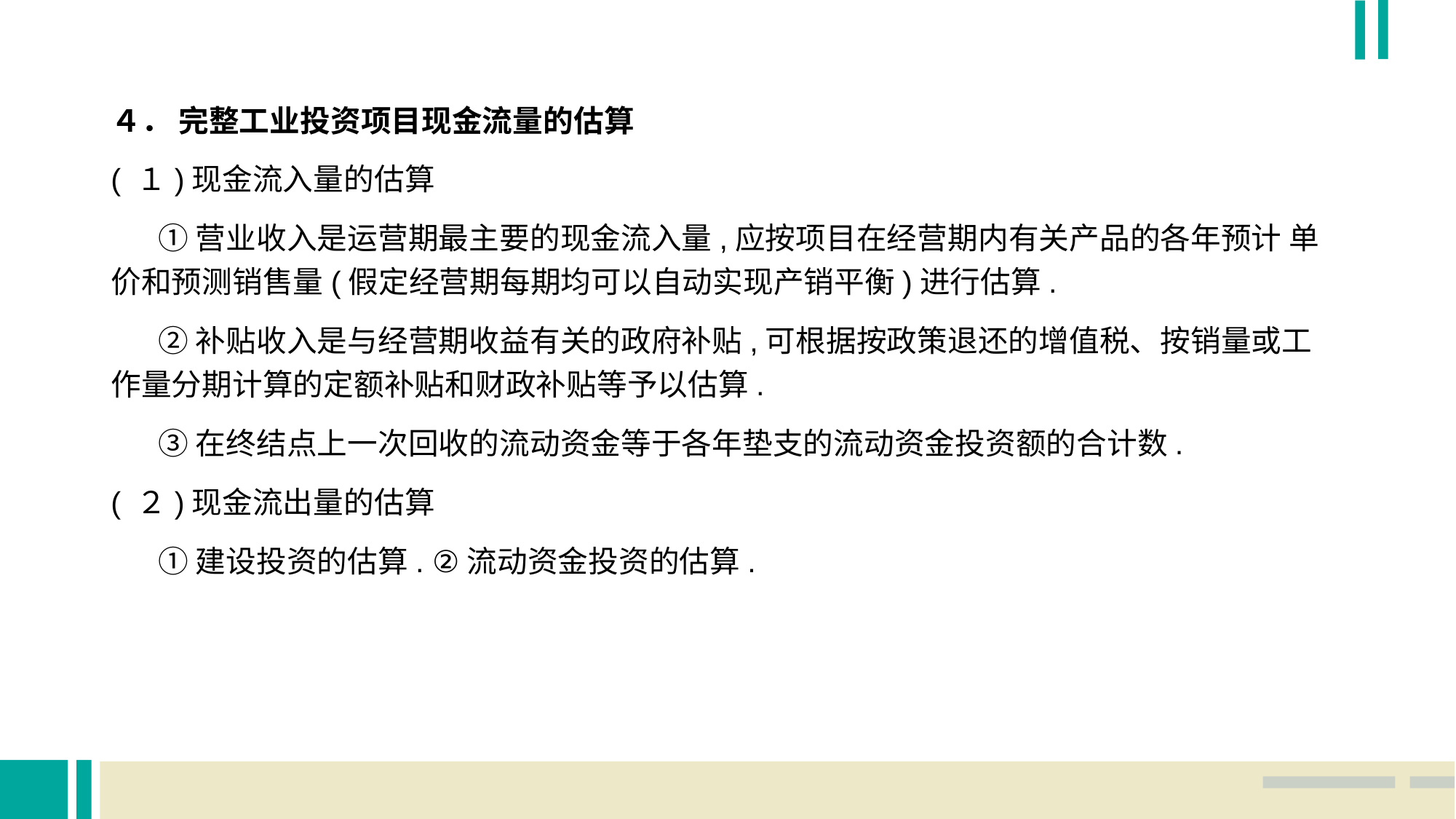

４． 完整工业投资项目现金流量的估算
( １)现金流入量的估算
       ①营业收入是运营期最主要的现金流入量,应按项目在经营期内有关产品的各年预计 单价和预测销售量(假定经营期每期均可以自动实现产销平衡)进行估算.
       ②补贴收入是与经营期收益有关的政府补贴,可根据按政策退还的增值税、按销量或工 作量分期计算的定额补贴和财政补贴等予以估算.
       ③在终结点上一次回收的流动资金等于各年垫支的流动资金投资额的合计数.
( ２)现金流出量的估算
       ①建设投资的估算. ②流动资金投资的估算.